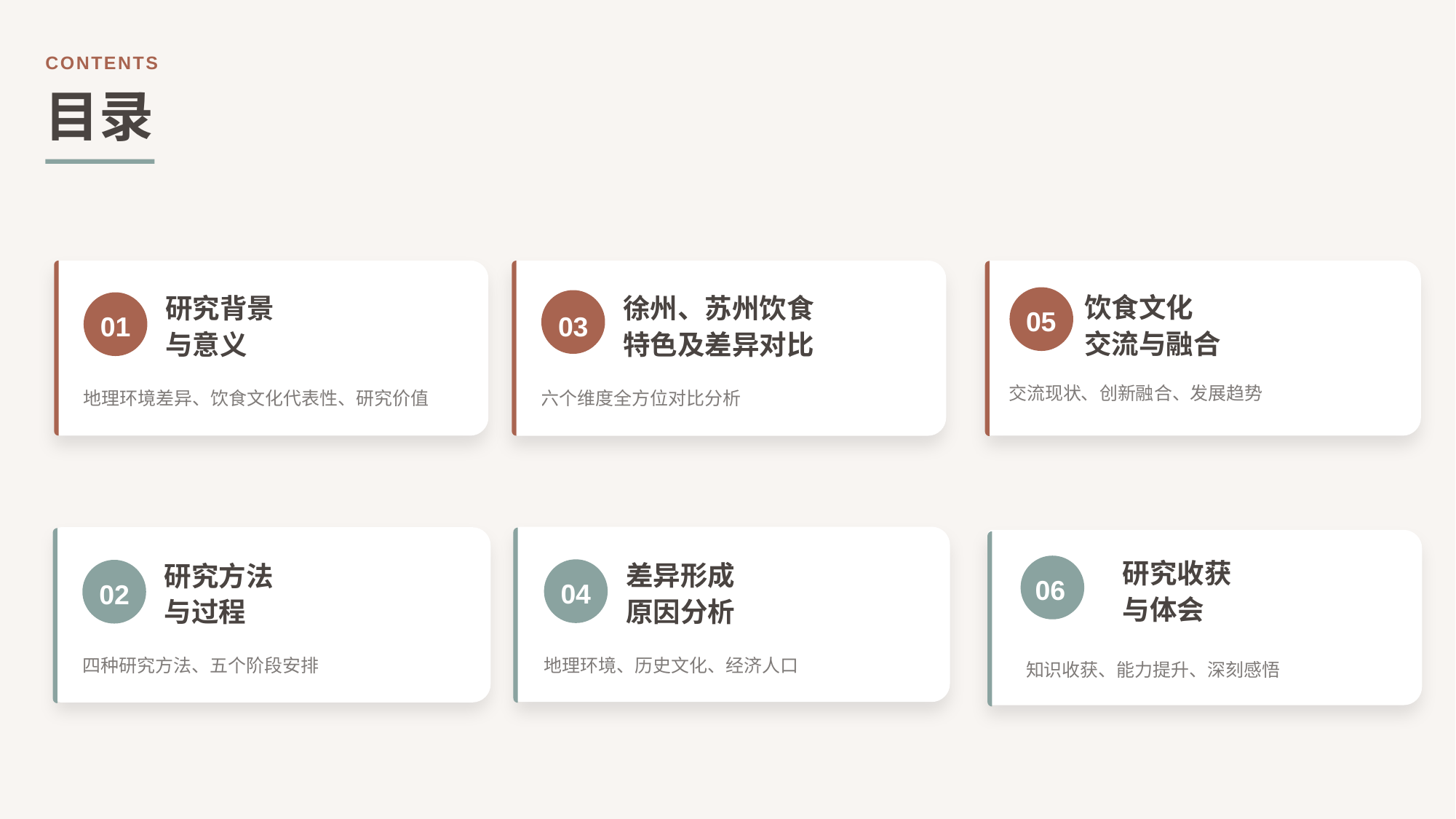

CONTENTS
目录

饮食文化
交流与融合

研究背景
与意义
徐州、苏州饮食特色及差异对比

01

03
05
07

交流现状、创新融合、发展趋势
地理环境差异、饮食文化代表性、研究价值
六个维度全方位对比分析

研究收获
与体会
差异形成
原因分析
研究方法
与过程

04

02

06

地理环境、历史文化、经济人口
四种研究方法、五个阶段安排

知识收获、能力提升、深刻感悟